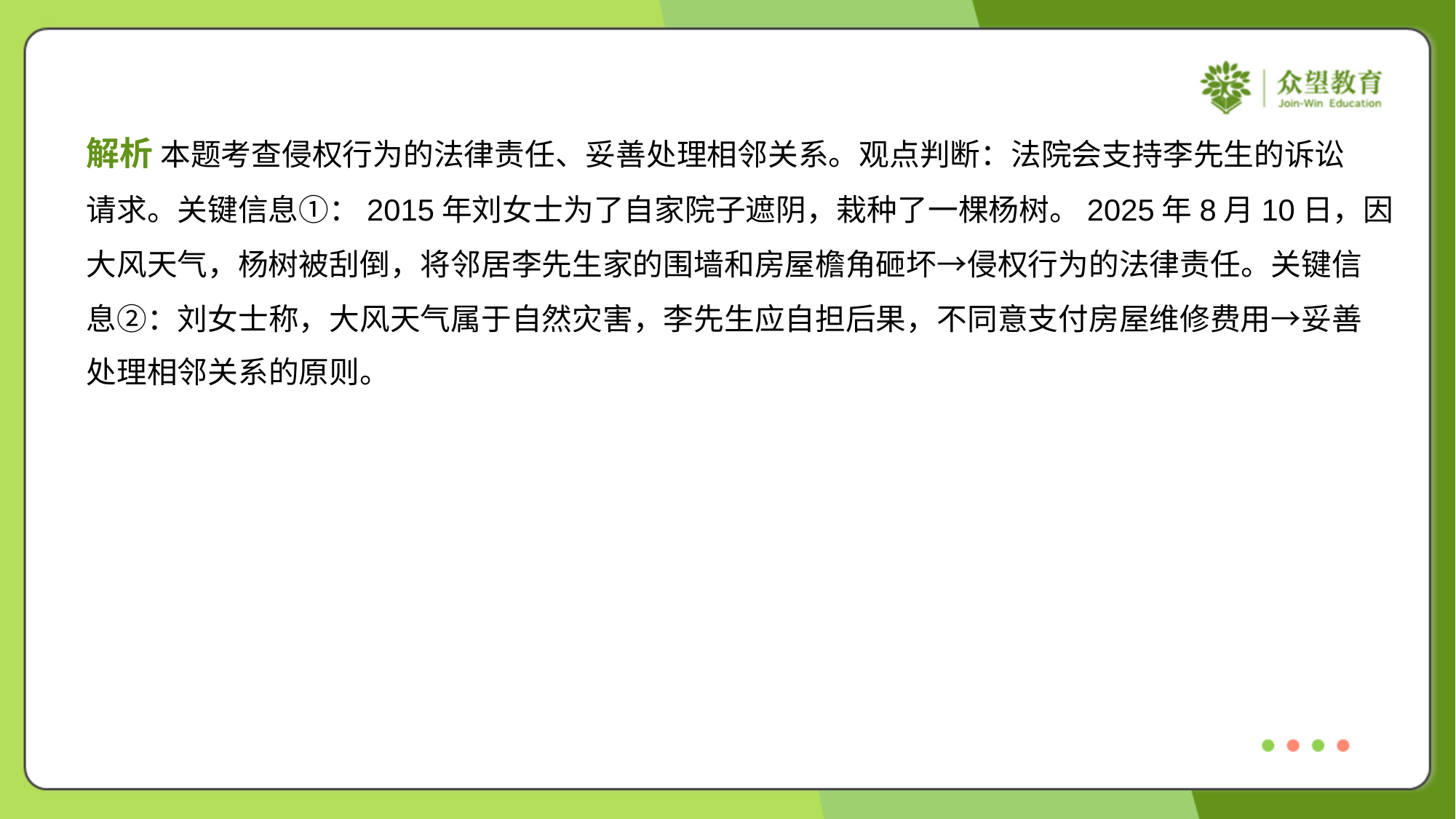

解析 本题考查侵权行为的法律责任、妥善处理相邻关系。观点判断：法院会支持李先生的诉讼
请求。关键信息①：2015年刘女士为了自家院子遮阴，栽种了一棵杨树。2025年8月10日，因
大风天气，杨树被刮倒，将邻居李先生家的围墙和房屋檐角砸坏→侵权行为的法律责任。关键信
息②：刘女士称，大风天气属于自然灾害，李先生应自担后果，不同意支付房屋维修费用→妥善
处理相邻关系的原则。